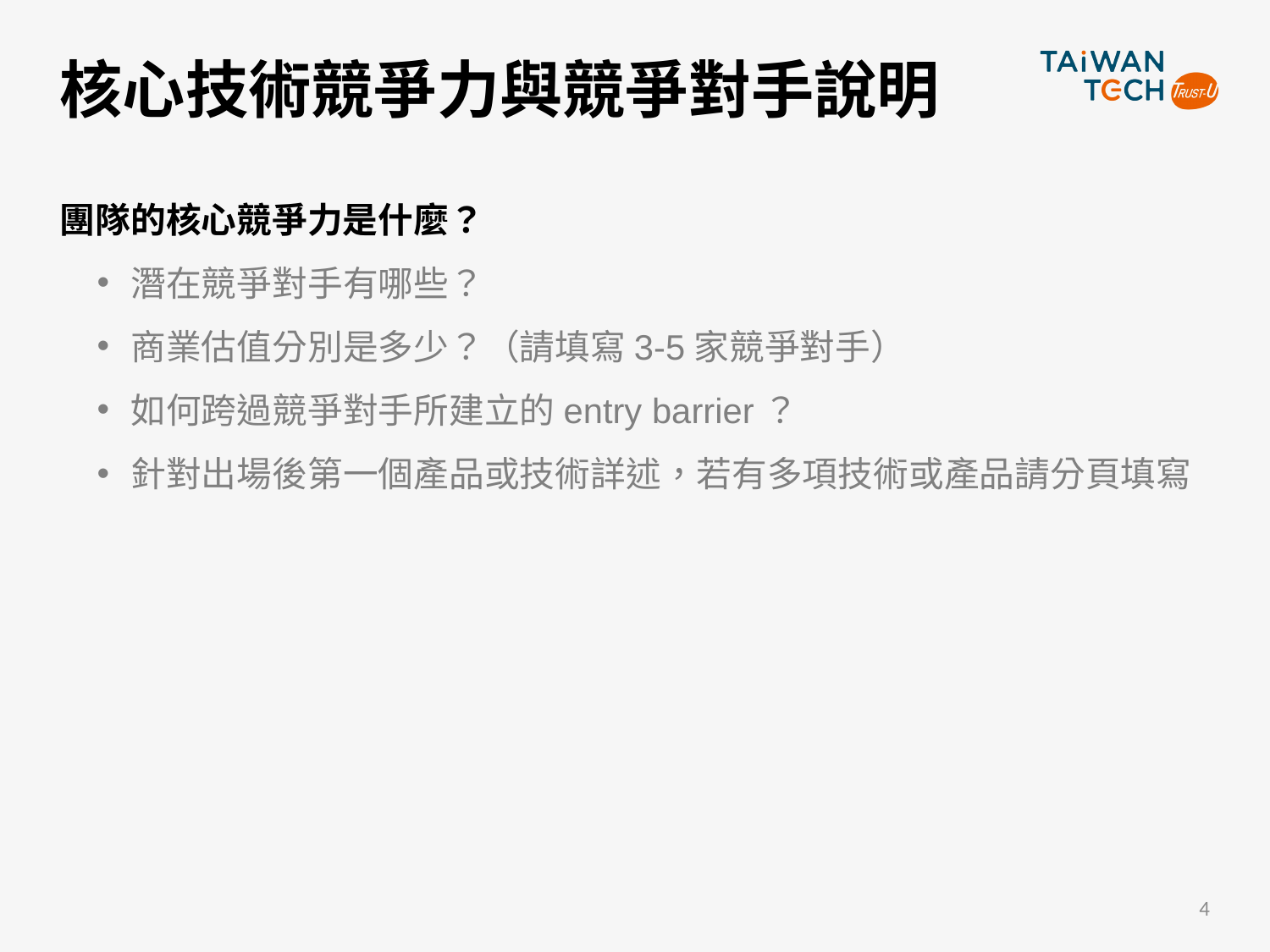

# 核心技術競爭力與競爭對手說明
團隊的核心競爭力是什麼？
潛在競爭對手有哪些？
商業估值分別是多少？（請填寫3-5家競爭對手）
如何跨過競爭對手所建立的entry barrier？
針對出場後第一個產品或技術詳述，若有多項技術或產品請分頁填寫

4